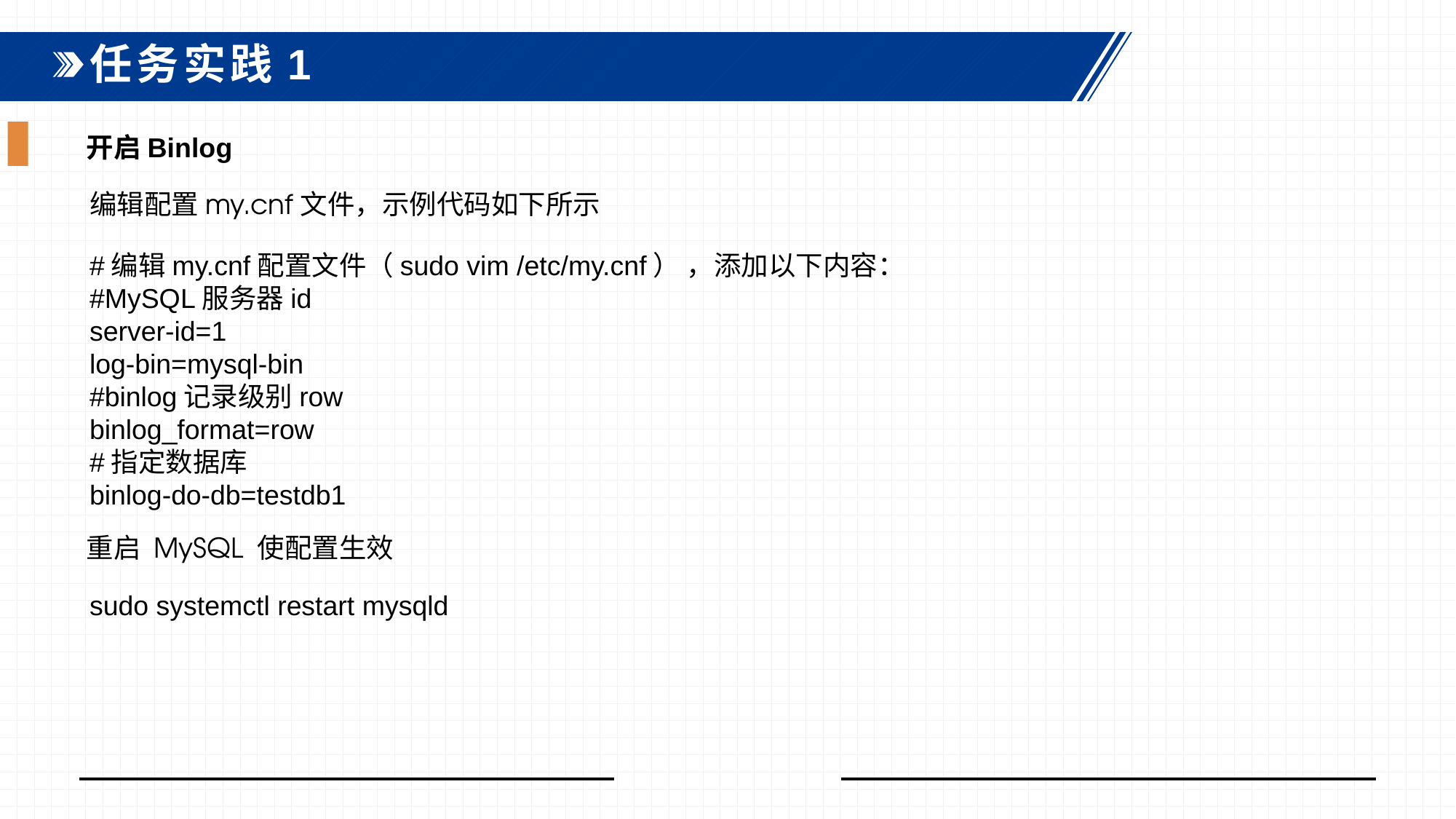

任务实践1
开启Binlog
编辑配置my.cnf文件，示例代码如下所示
#编辑my.cnf配置文件（sudo vim /etc/my.cnf） ，添加以下内容：
#MySQL服务器id
server-id=1
log-bin=mysql-bin
#binlog记录级别row
binlog_format=row
#指定数据库
binlog-do-db=testdb1
重启 MySQL 使配置生效
sudo systemctl restart mysqld